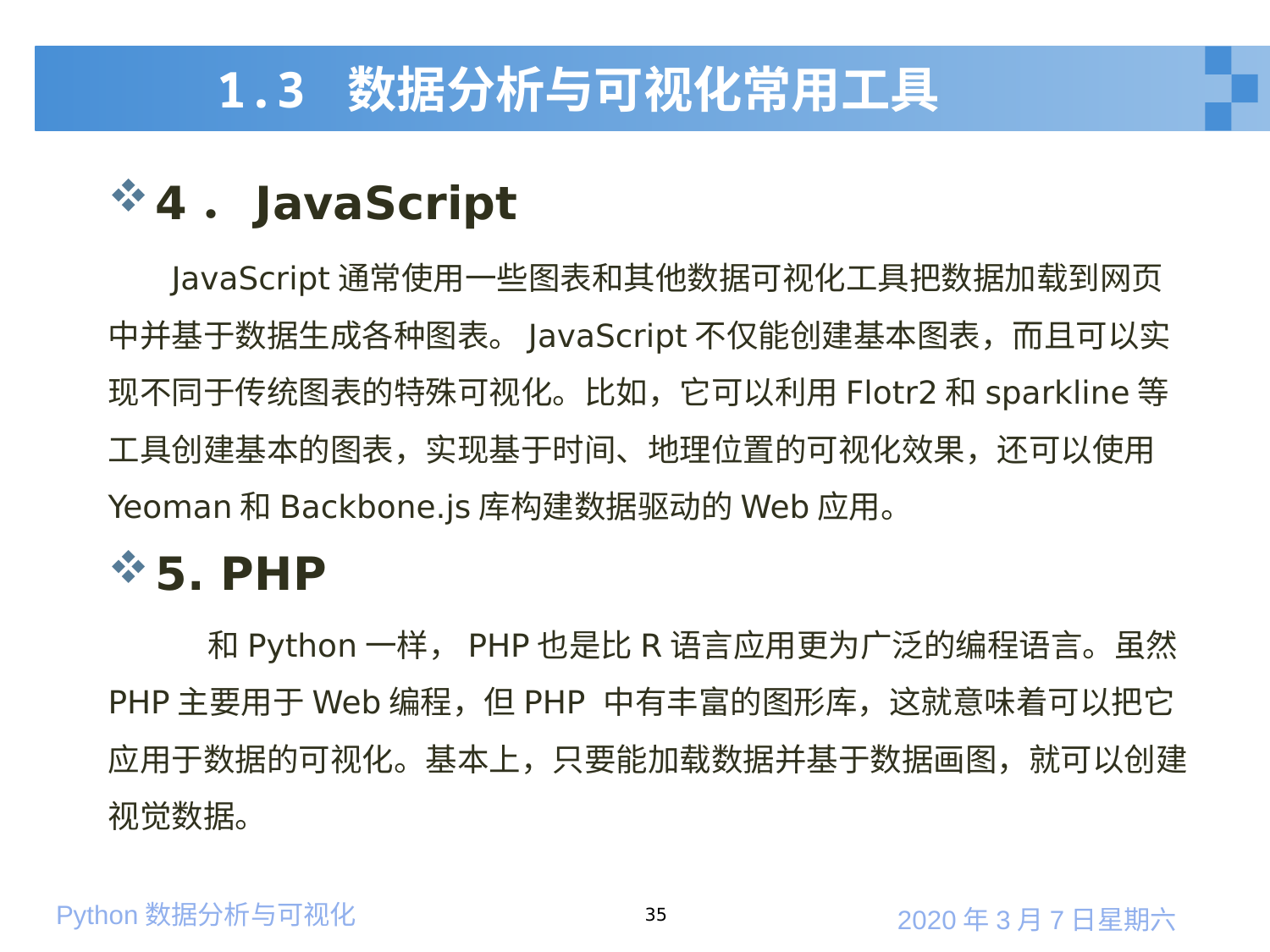

# 1.3 数据分析与可视化常用工具
4．JavaScript
JavaScript通常使用一些图表和其他数据可视化工具把数据加载到网页中并基于数据生成各种图表。JavaScript不仅能创建基本图表，而且可以实现不同于传统图表的特殊可视化。比如，它可以利用Flotr2和sparkline等工具创建基本的图表，实现基于时间、地理位置的可视化效果，还可以使用Yeoman和Backbone.js库构建数据驱动的Web应用。
5. PHP
和Python一样，PHP也是比R语言应用更为广泛的编程语言。虽然PHP主要用于Web编程，但PHP 中有丰富的图形库，这就意味着可以把它应用于数据的可视化。基本上，只要能加载数据并基于数据画图，就可以创建视觉数据。
35
2020年3月7日星期六